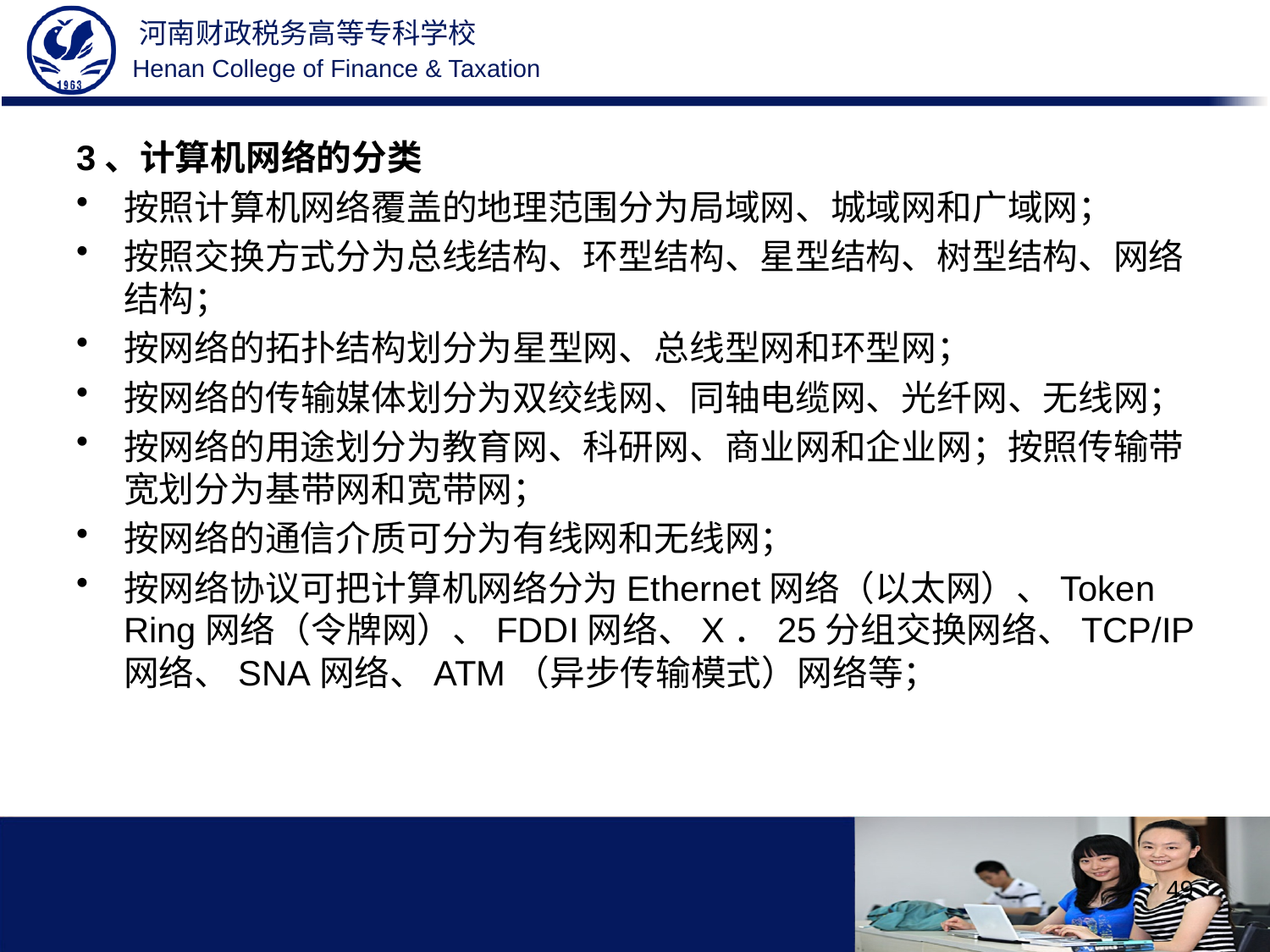

3、计算机网络的分类
按照计算机网络覆盖的地理范围分为局域网、城域网和广域网；
按照交换方式分为总线结构、环型结构、星型结构、树型结构、网络结构；
按网络的拓扑结构划分为星型网、总线型网和环型网；
按网络的传输媒体划分为双绞线网、同轴电缆网、光纤网、无线网；
按网络的用途划分为教育网、科研网、商业网和企业网；按照传输带宽划分为基带网和宽带网；
按网络的通信介质可分为有线网和无线网；
按网络协议可把计算机网络分为Ethernet网络（以太网）、Token Ring网络（令牌网）、FDDI网络、X．25分组交换网络、TCP/IP网络、SNA网络、ATM（异步传输模式）网络等；

49